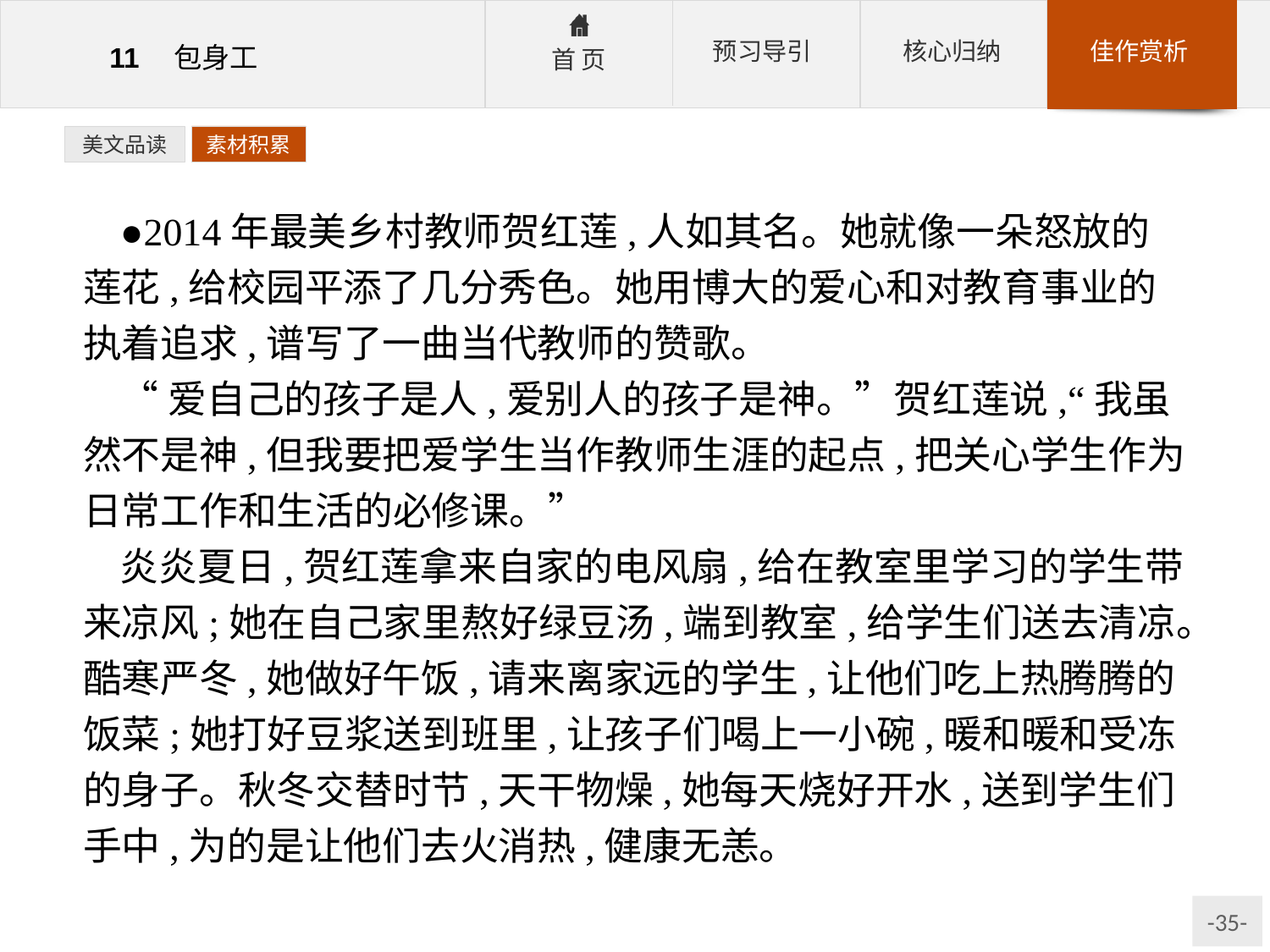

美文品读
素材积累
●2014年最美乡村教师贺红莲,人如其名。她就像一朵怒放的莲花,给校园平添了几分秀色。她用博大的爱心和对教育事业的执着追求,谱写了一曲当代教师的赞歌。
“爱自己的孩子是人,爱别人的孩子是神。”贺红莲说,“我虽然不是神,但我要把爱学生当作教师生涯的起点,把关心学生作为日常工作和生活的必修课。”
炎炎夏日,贺红莲拿来自家的电风扇,给在教室里学习的学生带来凉风;她在自己家里熬好绿豆汤,端到教室,给学生们送去清凉。酷寒严冬,她做好午饭,请来离家远的学生,让他们吃上热腾腾的饭菜;她打好豆浆送到班里,让孩子们喝上一小碗,暖和暖和受冻的身子。秋冬交替时节,天干物燥,她每天烧好开水,送到学生们手中,为的是让他们去火消热,健康无恙。